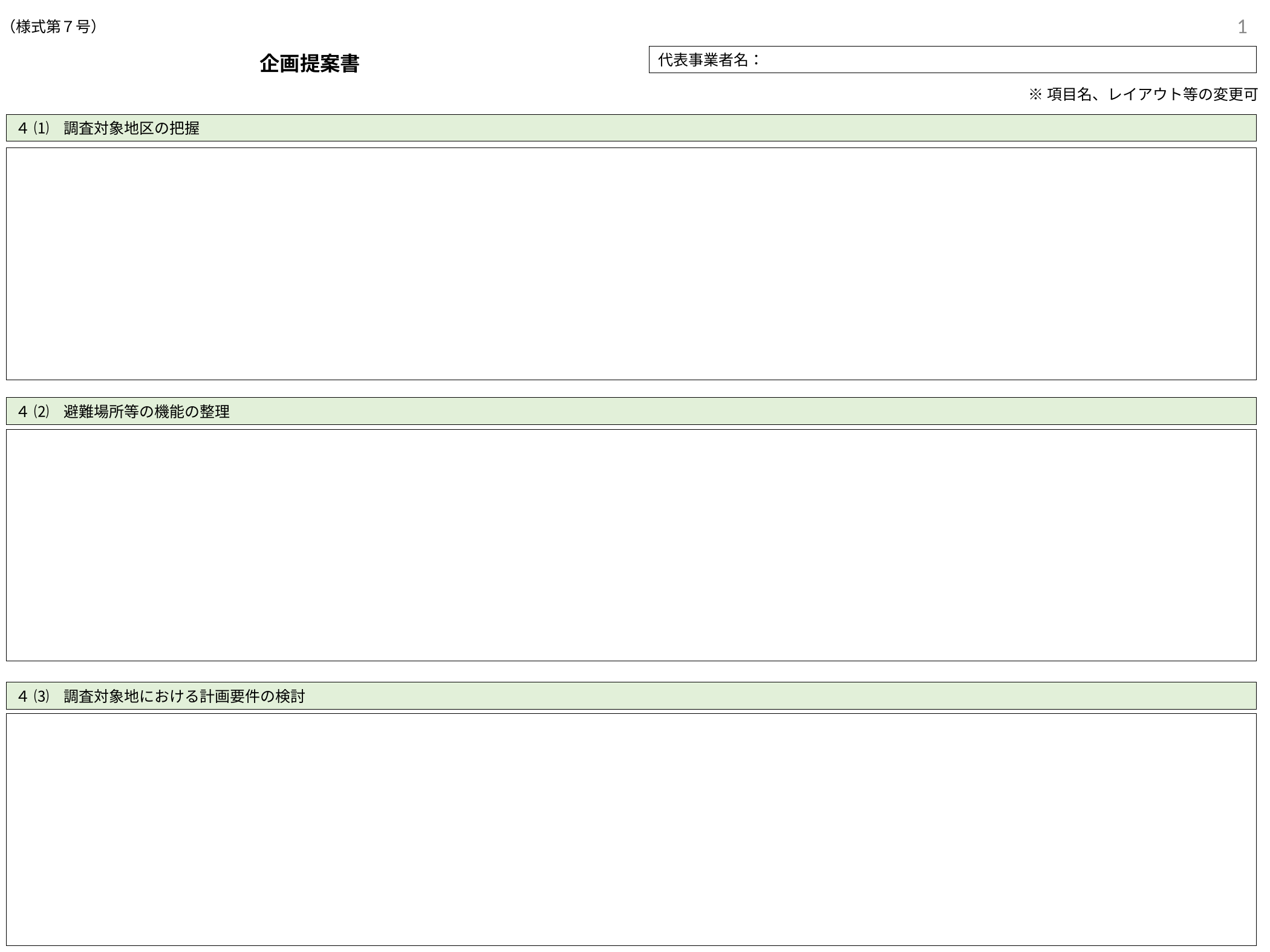

1
（様式第７号）
代表事業者名：
企画提案書
※項目名、レイアウト等の変更可
４ ⑴　調査対象地区の把握

４ ⑵　避難場所等の機能の整理

４ ⑶　調査対象地における計画要件の検討